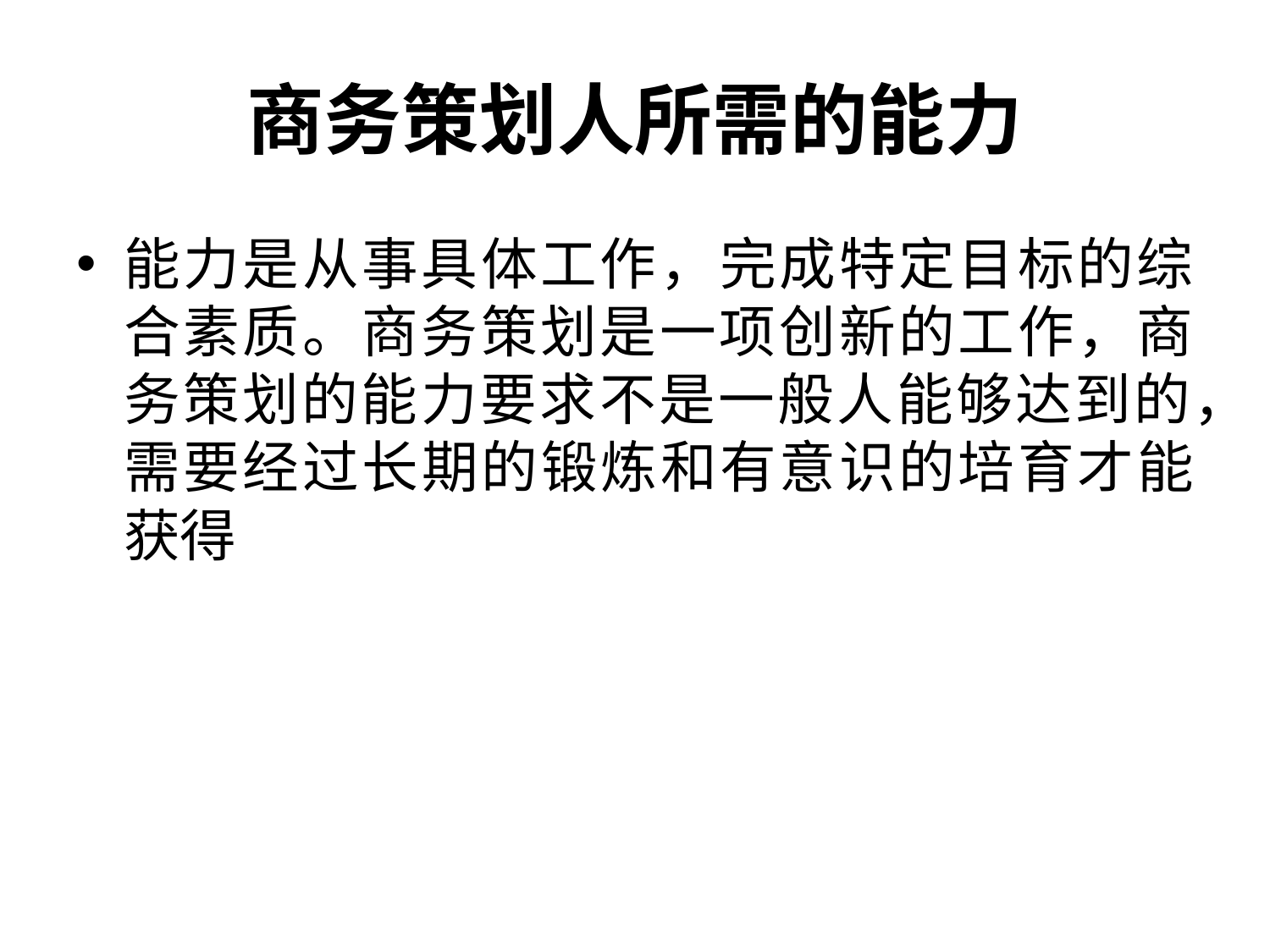

# 商务策划人所需的能力
能力是从事具体工作，完成特定目标的综合素质。商务策划是一项创新的工作，商务策划的能力要求不是一般人能够达到的，需要经过长期的锻炼和有意识的培育才能获得